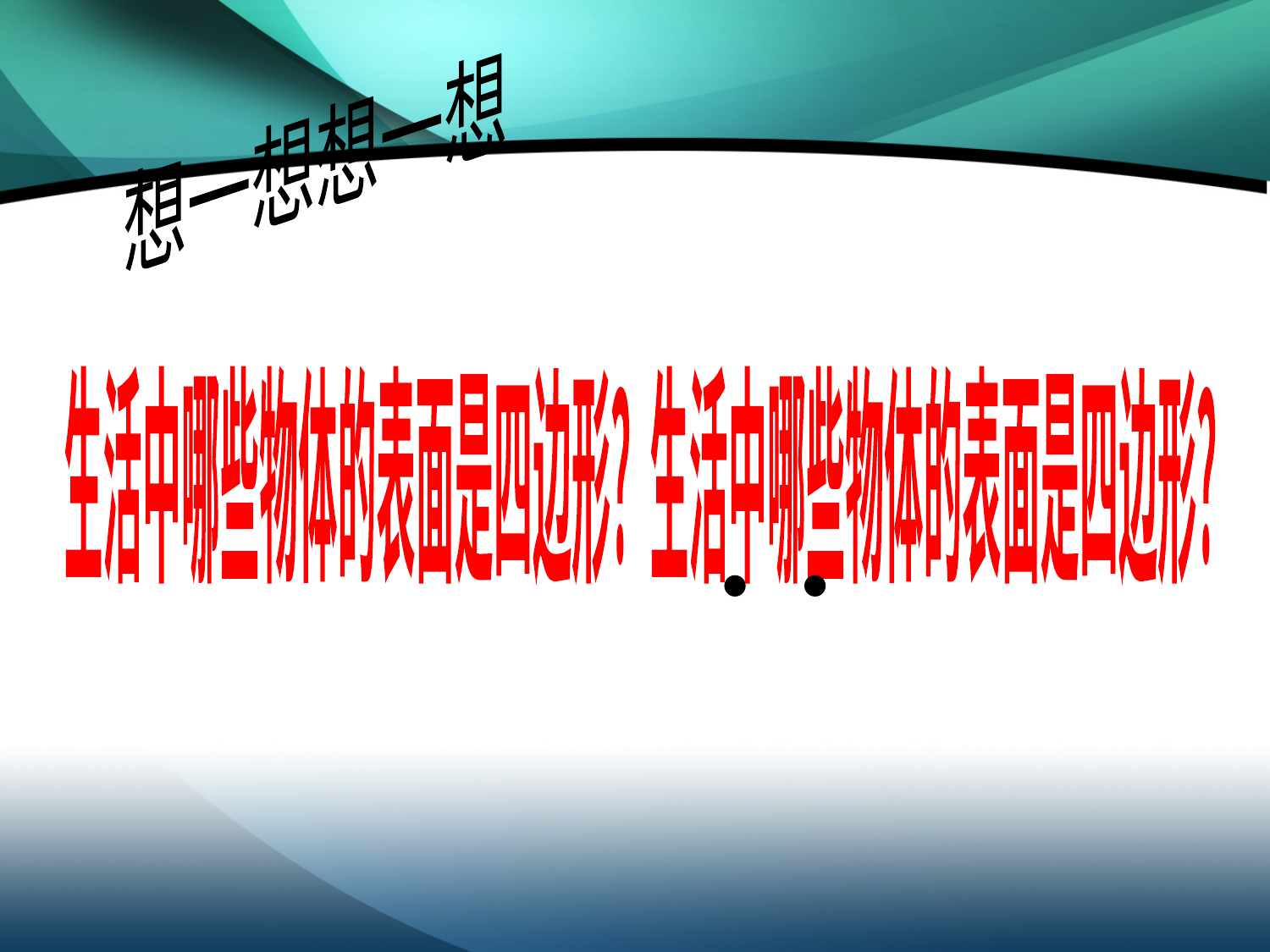

想一想想一想
生活中哪些物体的表面是四边形？生活中哪些物体的表面是四边形？